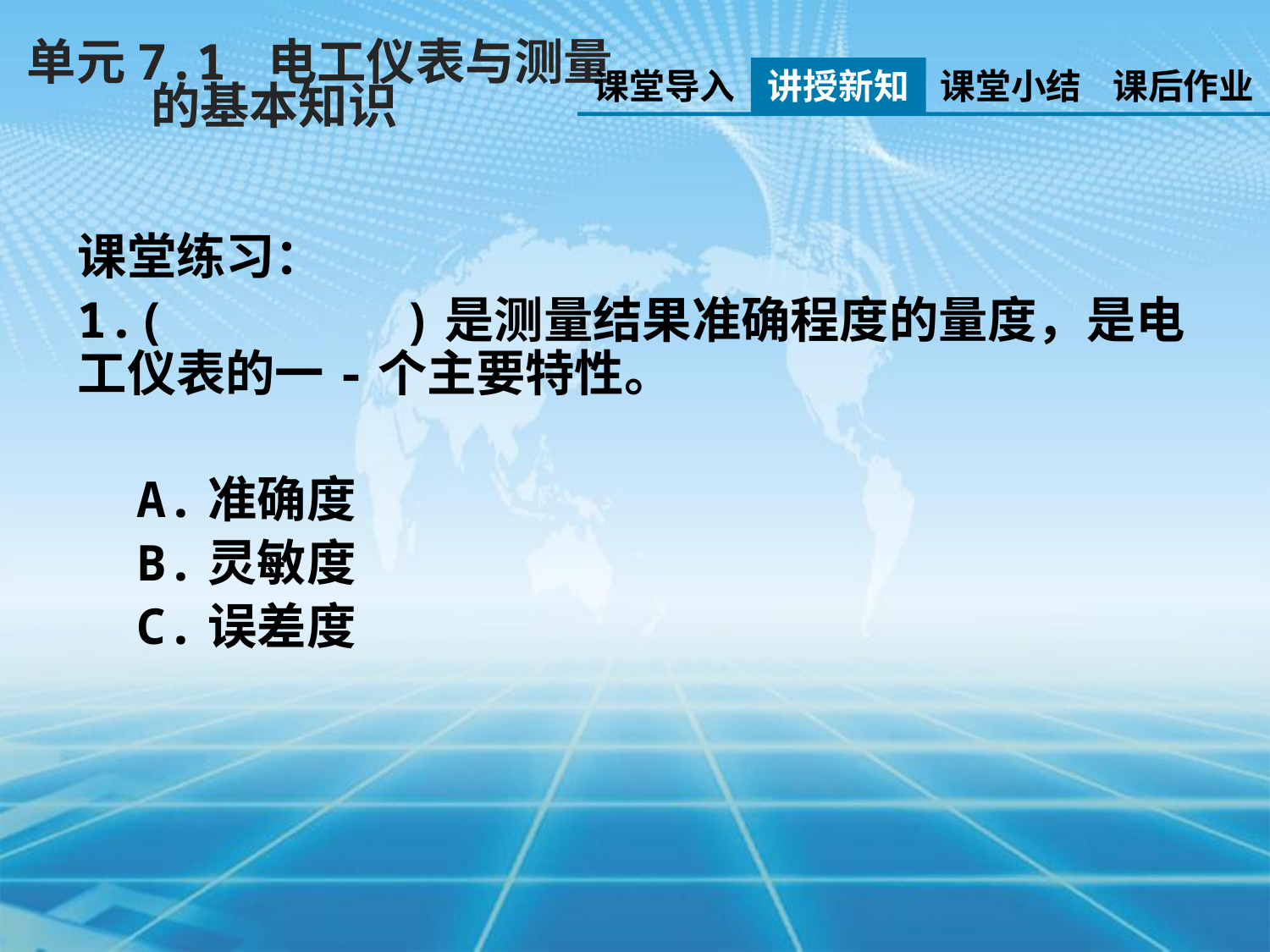

单元7.1 电工仪表与测量
          的基本知识
课堂导入
讲授新知
课堂小结
课后作业
课堂练习：
1.(        )是测量结果准确程度的量度，是电工仪表的一-个主要特性。

  A.准确度
  B.灵敏度
  C.误差度